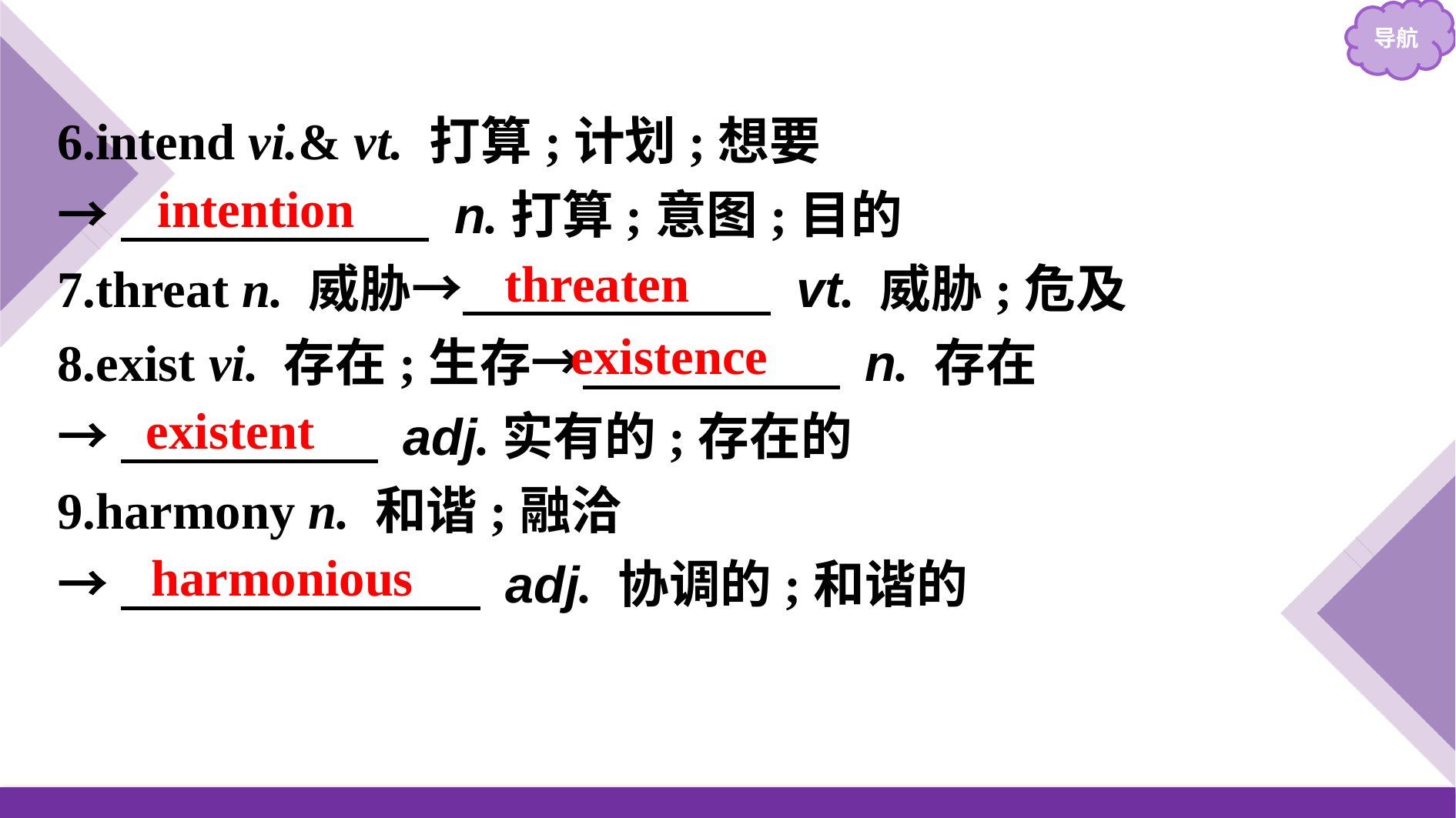

6.intend vi.& vt. 打算;计划;想要
→　　　　　　 n.打算;意图;目的
7.threat n. 威胁→　　　　　　 vt. 威胁;危及
8.exist vi. 存在;生存→　　　　　 n. 存在
→　　　　　 adj.实有的;存在的
9.harmony n. 和谐;融洽
→　　　　　　　 adj. 协调的;和谐的
intention
threaten
existence
existent
harmonious